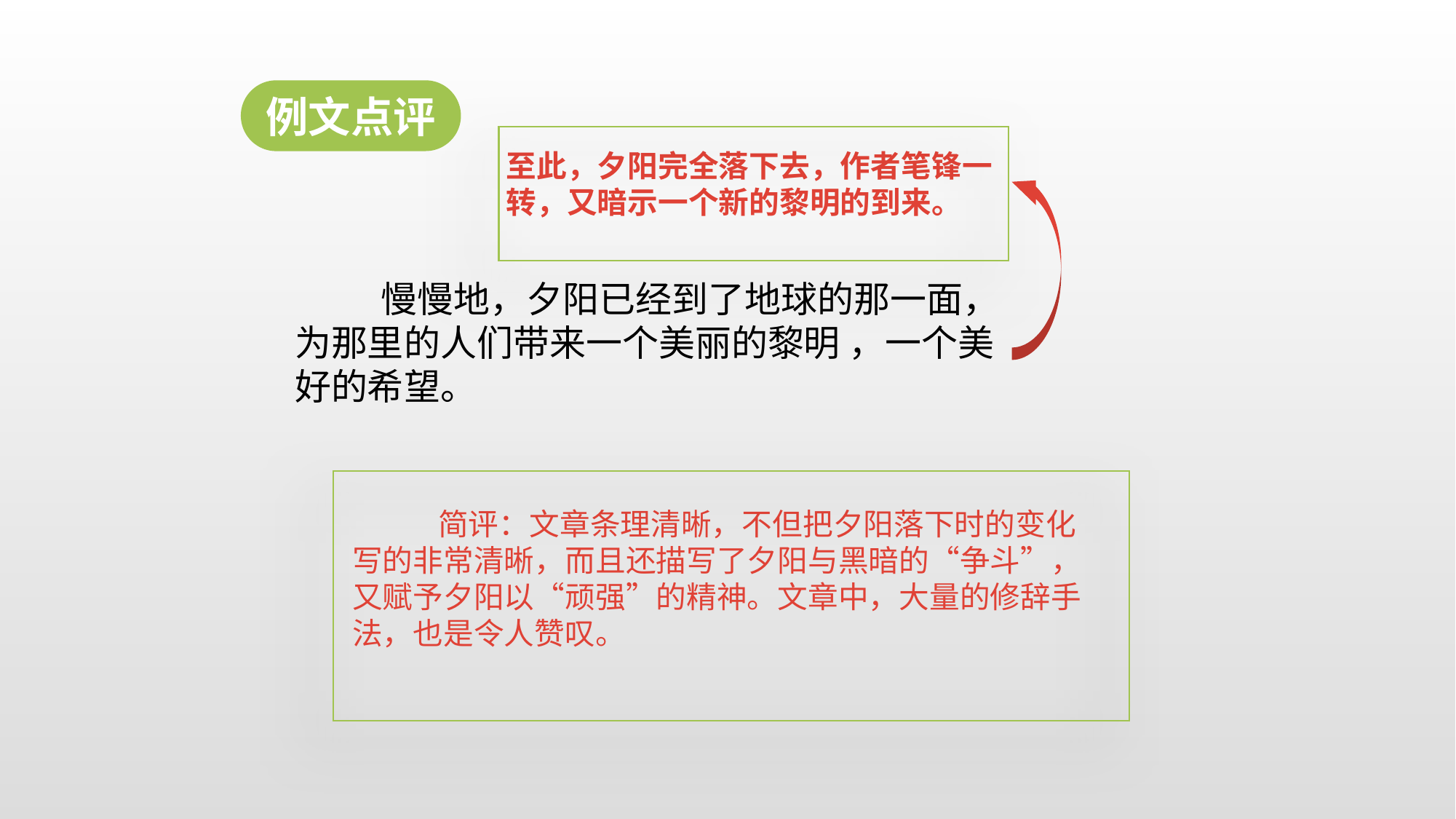

例文点评

至此，夕阳完全落下去，作者笔锋一转，又暗示一个新的黎明的到来。

慢慢地，夕阳已经到了地球的那一面，为那里的人们带来一个美丽的黎明 ，一个美好的希望。

简评：文章条理清晰，不但把夕阳落下时的变化写的非常清晰，而且还描写了夕阳与黑暗的“争斗”，又赋予夕阳以“顽强”的精神。文章中，大量的修辞手法，也是令人赞叹。